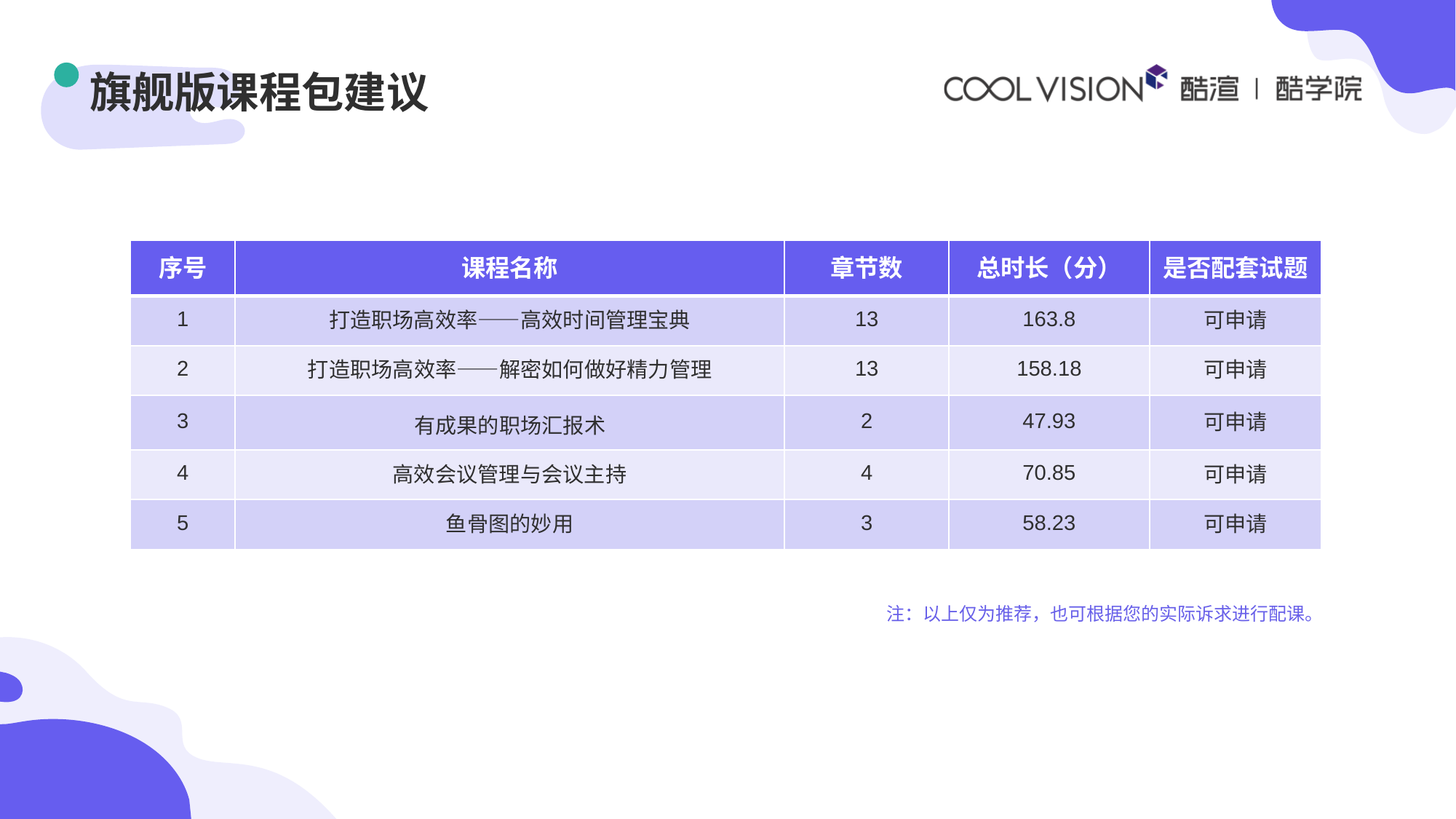

# 旗舰版课程包建议
| 序号 | 课程名称 | 章节数 | 总时长（分） | 是否配套试题 |
| --- | --- | --- | --- | --- |
| 1 | 打造职场高效率——高效时间管理宝典 | 13 | 163.8 | 可申请 |
| 2 | 打造职场高效率——解密如何做好精力管理 | 13 | 158.18 | 可申请 |
| 3 | 有成果的职场汇报术 | 2 | 47.93 | 可申请 |
| 4 | 高效会议管理与会议主持 | 4 | 70.85 | 可申请 |
| 5 | 鱼骨图的妙用 | 3 | 58.23 | 可申请 |
注：以上仅为推荐，也可根据您的实际诉求进行配课。
5